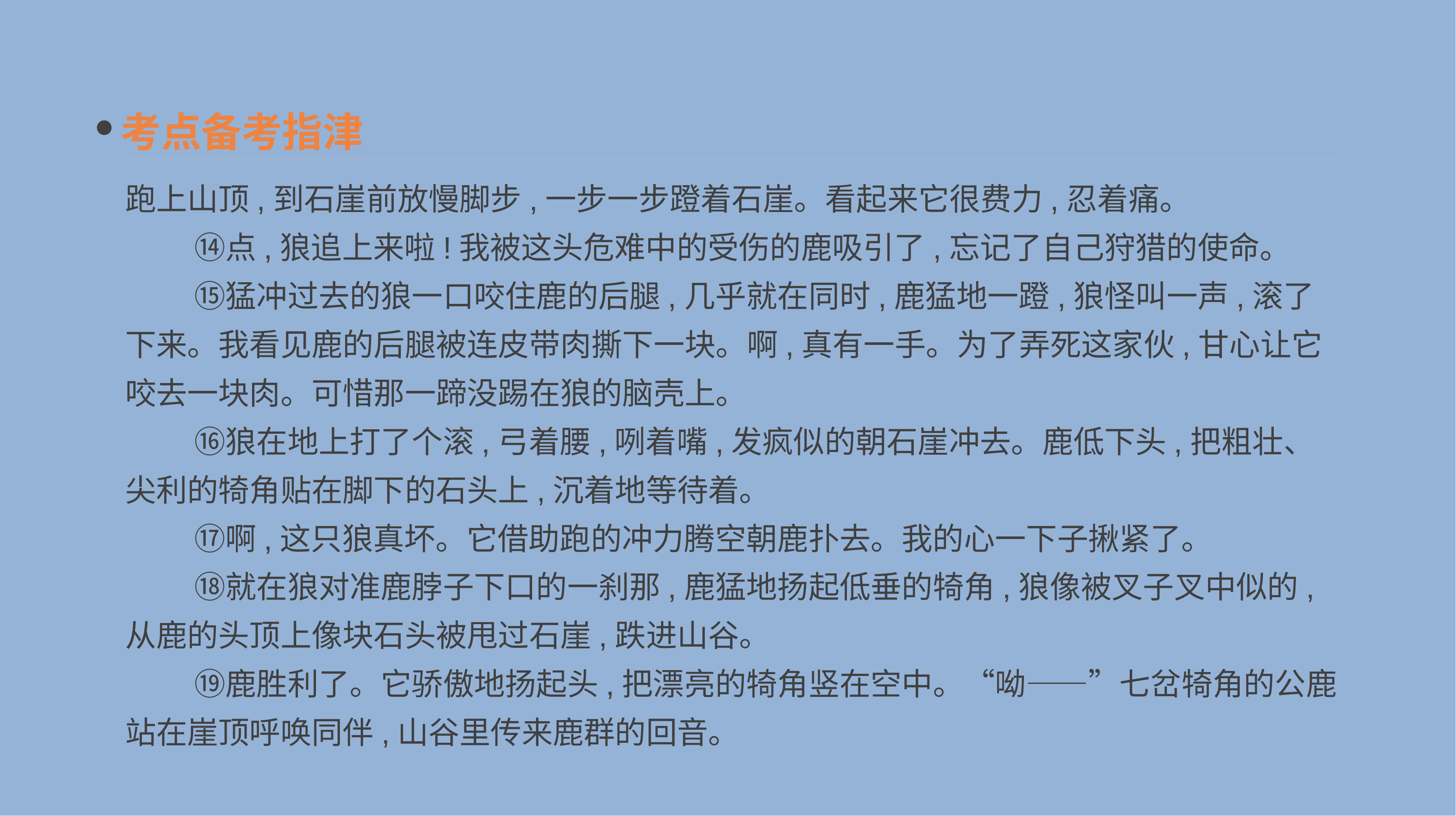

考点备考指津

跑上山顶,到石崖前放慢脚步,一步一步蹬着石崖。看起来它很费力,忍着痛。
　　 ⑭点,狼追上来啦!我被这头危难中的受伤的鹿吸引了,忘记了自己狩猎的使命。
　　 ⑮猛冲过去的狼一口咬住鹿的后腿,几乎就在同时,鹿猛地一蹬,狼怪叫一声,滚了下来。我看见鹿的后腿被连皮带肉撕下一块。啊,真有一手。为了弄死这家伙,甘心让它咬去一块肉。可惜那一蹄没踢在狼的脑壳上。
　　 ⑯狼在地上打了个滚,弓着腰,咧着嘴,发疯似的朝石崖冲去。鹿低下头,把粗壮、尖利的犄角贴在脚下的石头上,沉着地等待着。
　　 ⑰啊,这只狼真坏。它借助跑的冲力腾空朝鹿扑去。我的心一下子揪紧了。
　　 ⑱就在狼对准鹿脖子下口的一刹那,鹿猛地扬起低垂的犄角,狼像被叉子叉中似的,从鹿的头顶上像块石头被甩过石崖,跌进山谷。
　　 ⑲鹿胜利了。它骄傲地扬起头,把漂亮的犄角竖在空中。“呦——”七岔犄角的公鹿站在崖顶呼唤同伴,山谷里传来鹿群的回音。